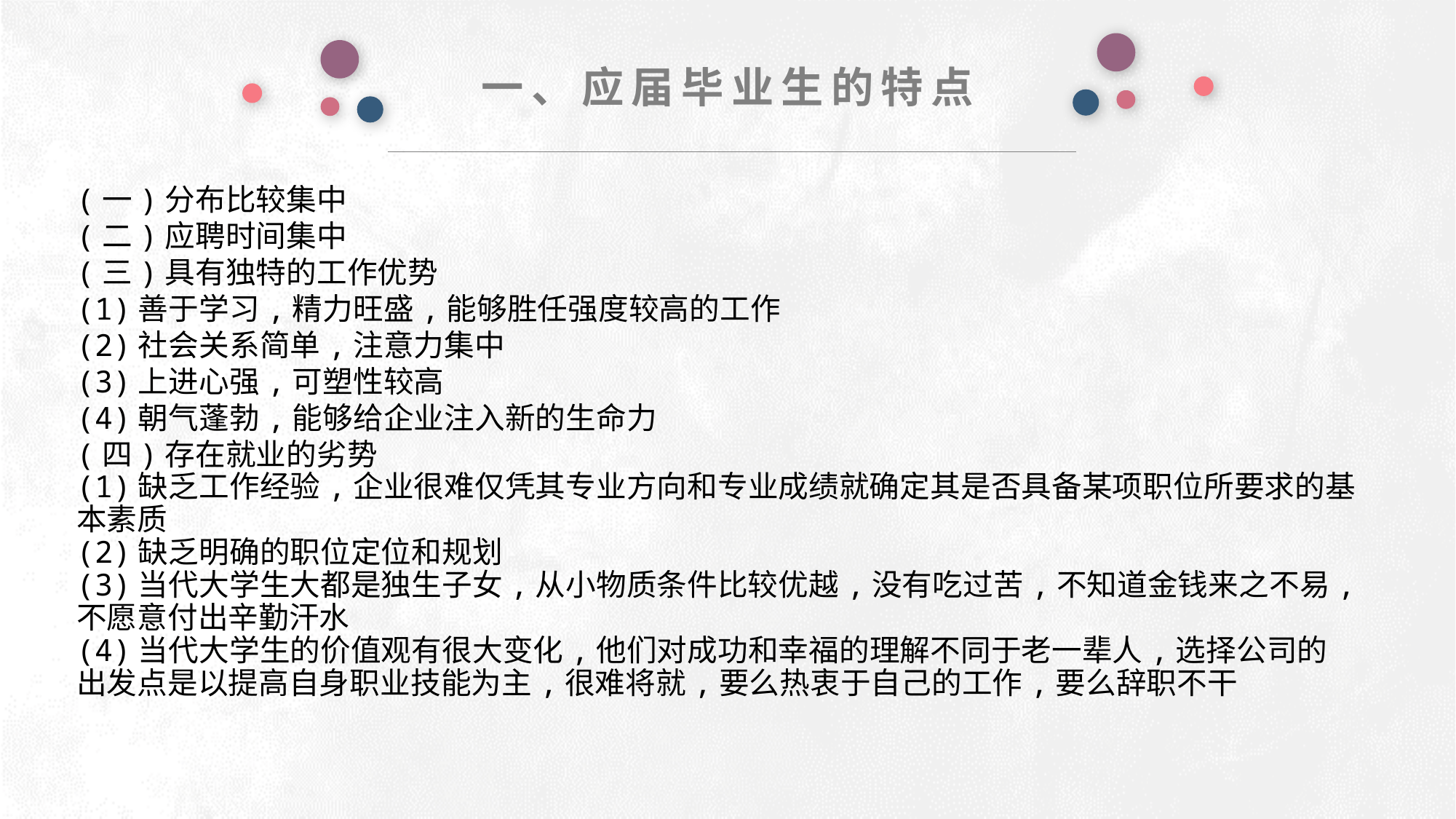

一、应届毕业生的特点

(一)分布比较集中
(二)应聘时间集中
(三)具有独特的工作优势
(1)善于学习,精力旺盛,能够胜任强度较高的工作
(2)社会关系简单,注意力集中
(3)上进心强,可塑性较高
(4)朝气蓬勃,能够给企业注入新的生命力
(四)存在就业的劣势
(1)缺乏工作经验,企业很难仅凭其专业方向和专业成绩就确定其是否具备某项职位所要求的基本素质
(2)缺乏明确的职位定位和规划
(3)当代大学生大都是独生子女,从小物质条件比较优越,没有吃过苦,不知道金钱来之不易,不愿意付出辛勤汗水
(4)当代大学生的价值观有很大变化,他们对成功和幸福的理解不同于老一辈人,选择公司的出发点是以提高自身职业技能为主,很难将就,要么热衷于自己的工作,要么辞职不干

e7d195523061f1c0deeec63e560781cfd59afb0ea006f2a87ABB68BF51EA6619813959095094C18C62A12F549504892A4AAA8C1554C6663626E05CA27F281A14E6983772AFC3FB97135759321DEA3D70CCCB10945EC5A0322096E752803368C2184698845E3CCD6DB7F651295A8E4F3FDC19EA64A2B4A4AC1434B55AAE41CF0BF61B375C23F3039959E085EE760725AA